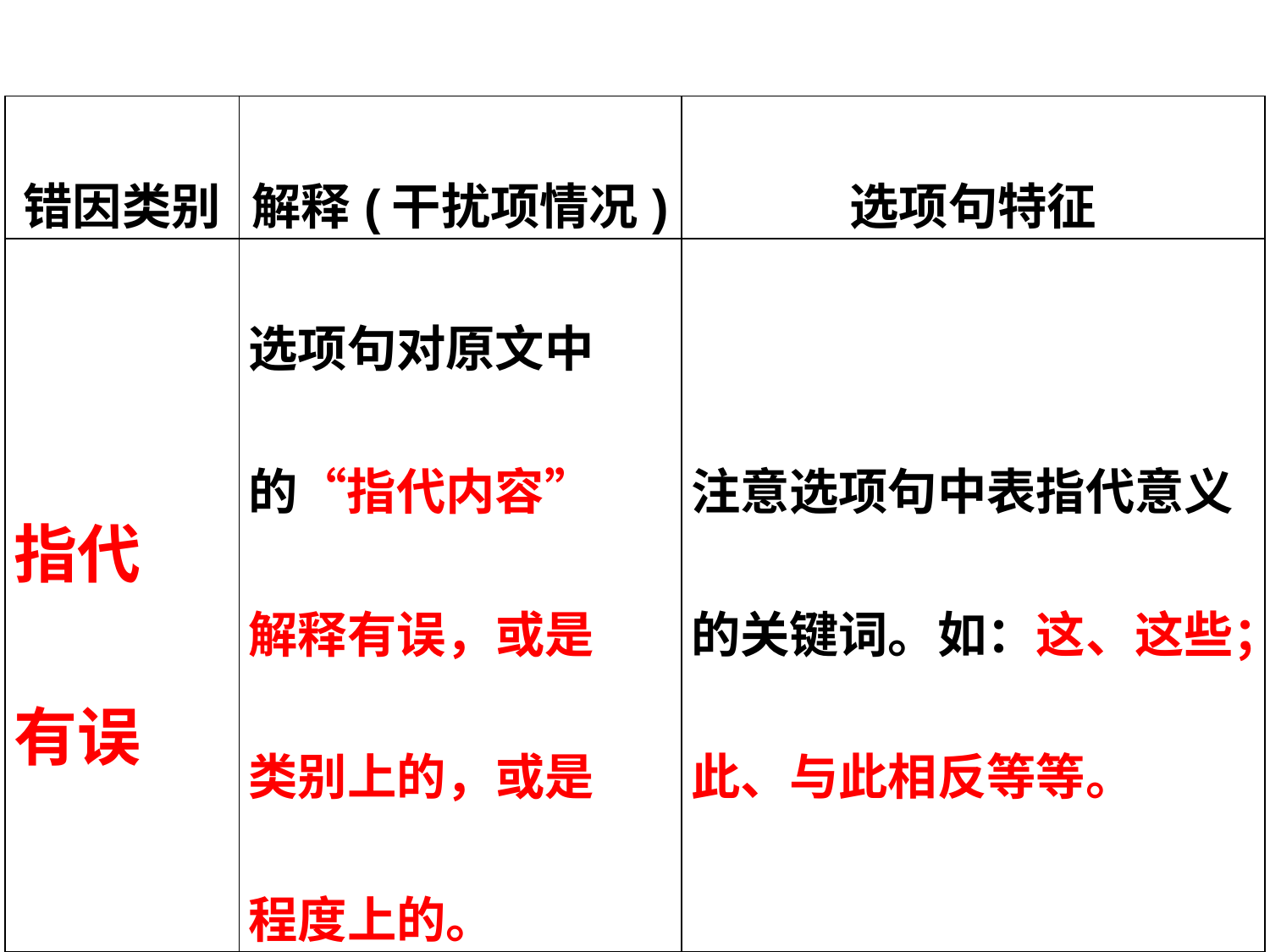

| 错因类别 | 解释(干扰项情况) | 选项句特征 |
| --- | --- | --- |
| 指代 有误 | 选项句对原文中 的“指代内容” 解释有误，或是 类别上的，或是 程度上的。 | 注意选项句中表指代意义的关键词。如：这、这些；此、与此相反等等。 |